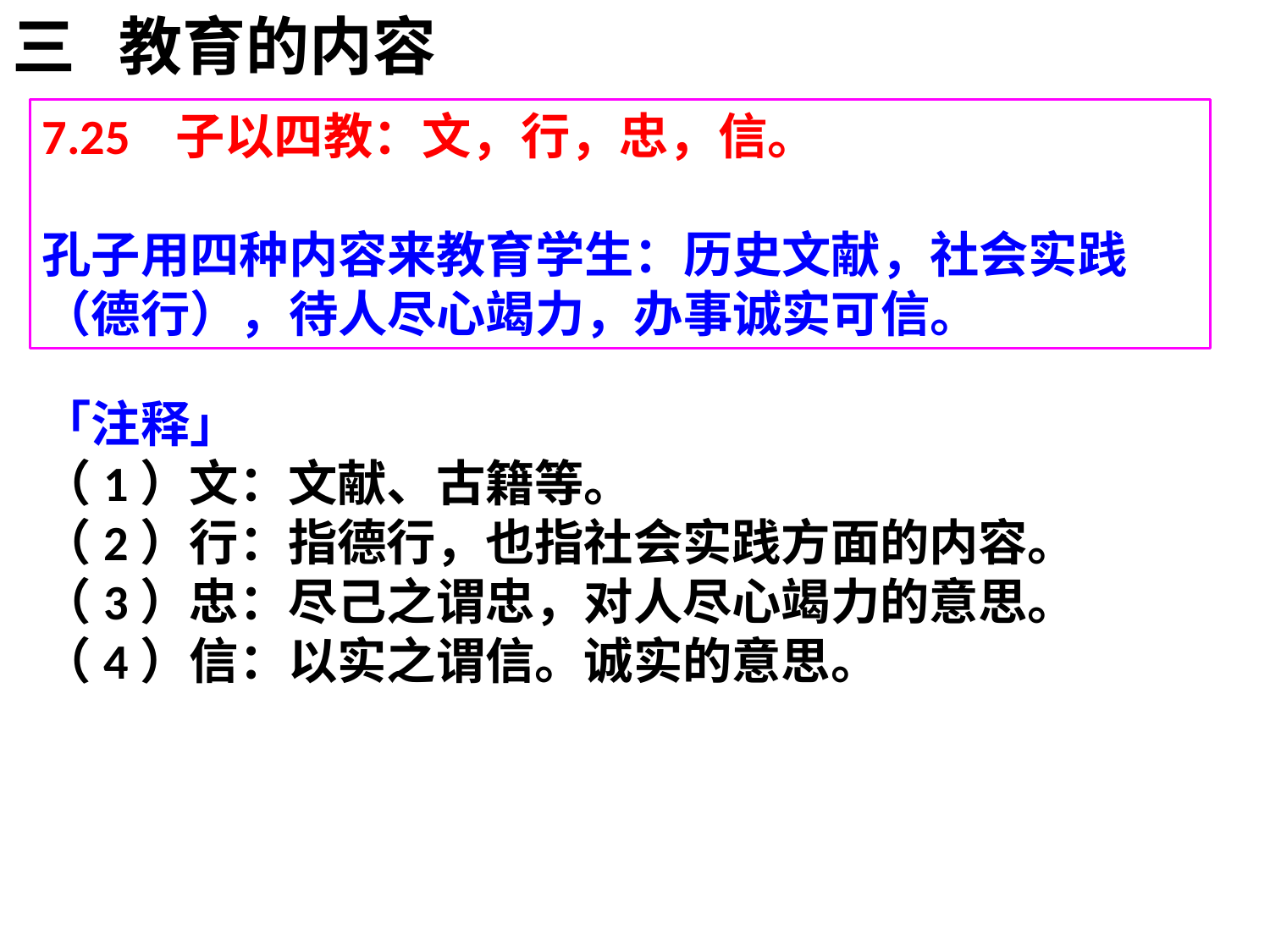

三   教育的内容
7.25   子以四教：文，行，忠，信。

孔子用四种内容来教育学生：历史文献，社会实践（德行），待人尽心竭力，办事诚实可信。
「注释」
（1）文：文献、古籍等。
（2）行：指德行，也指社会实践方面的内容。
（3）忠：尽己之谓忠，对人尽心竭力的意思。
（4）信：以实之谓信。诚实的意思。